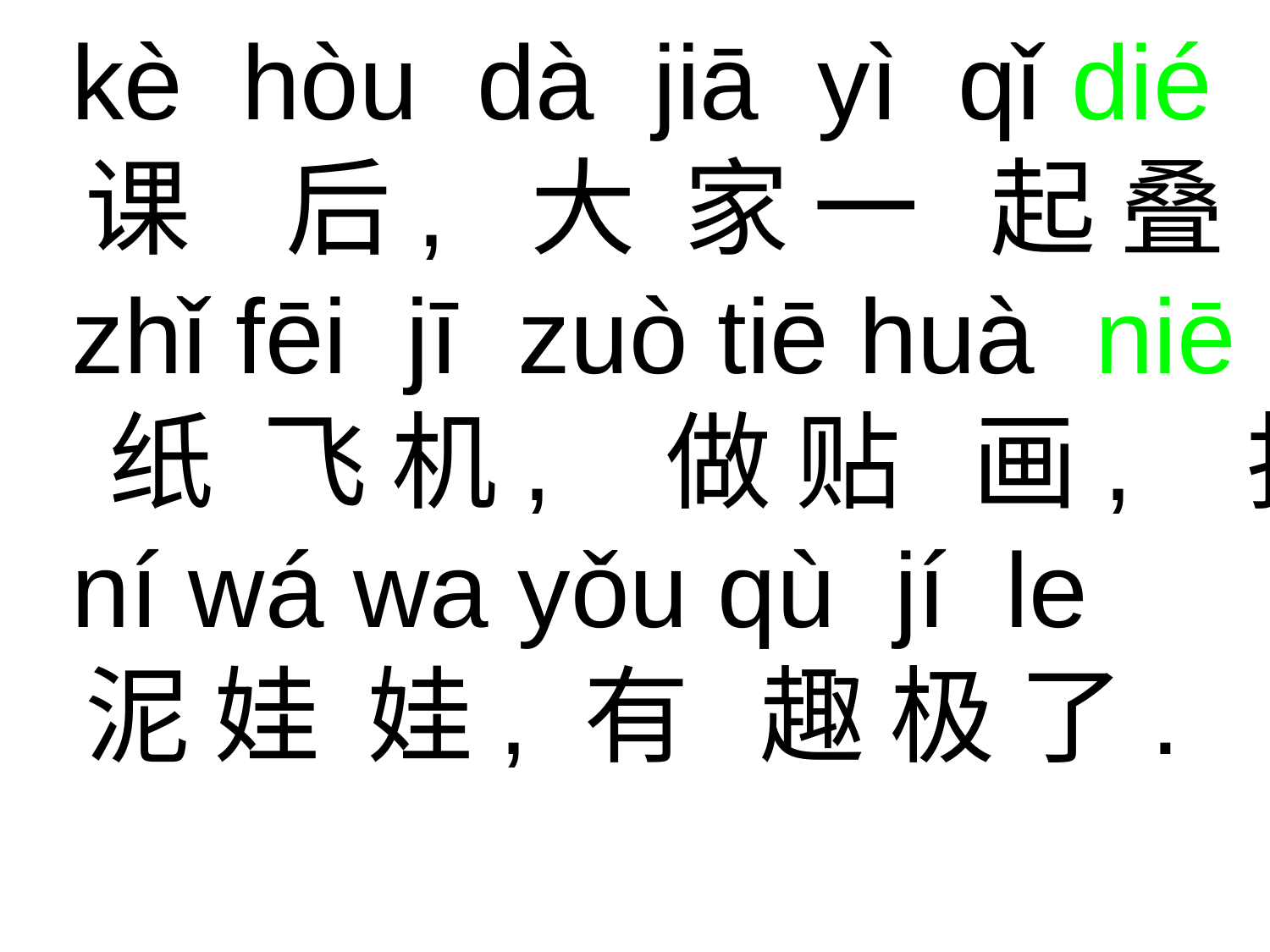

kè  hòu  dà  jiā  yì  qǐ dié
  课    后,  大  家 一   起 叠
  zhǐ fēi  jī  zuò tiē huà  niē
   纸  飞 机,   做 贴   画,   捏
  ní wá wa yǒu qù  jí  le
  泥 娃  娃, 有   趣 极 了.